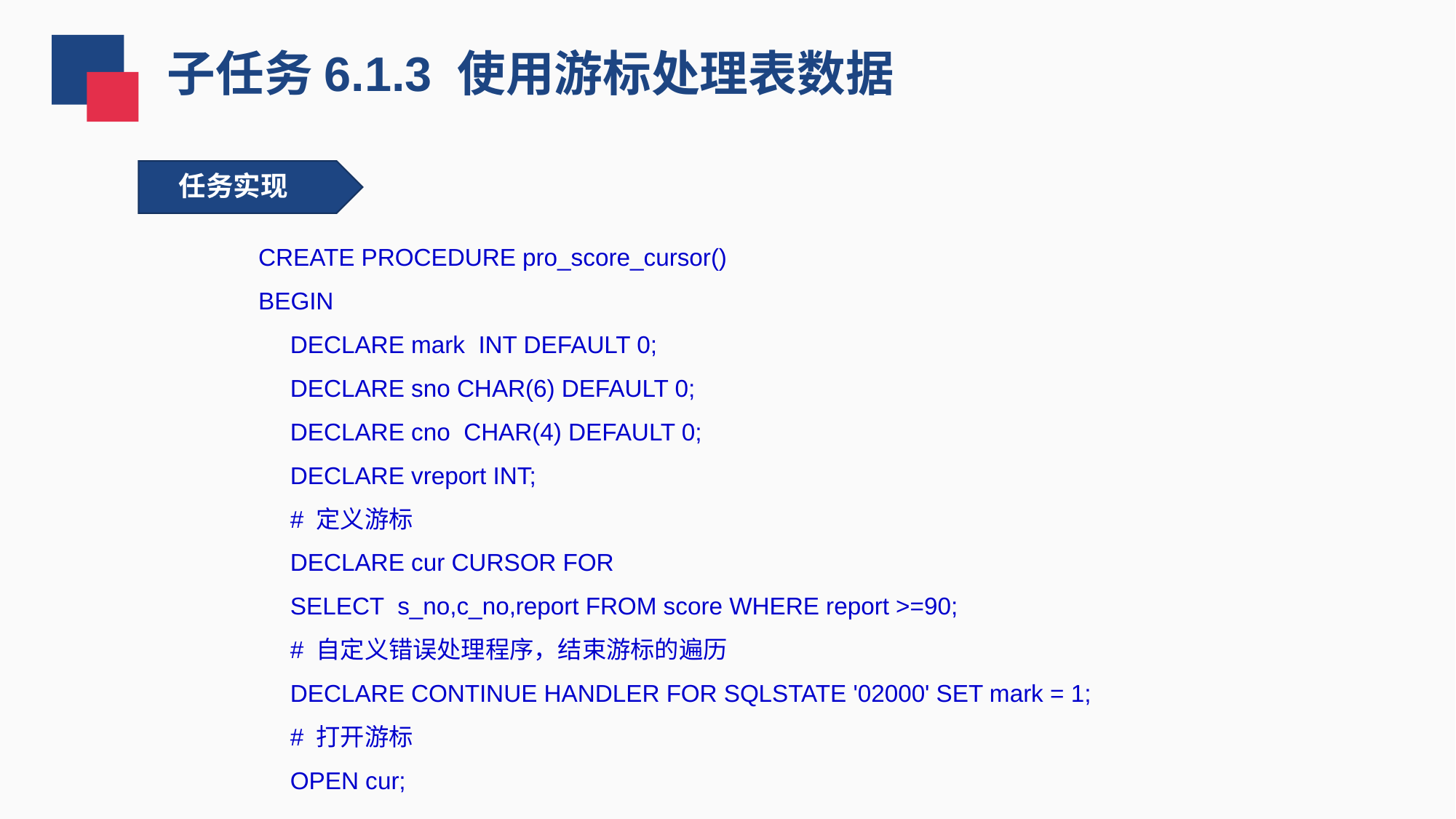

子任务6.1.3 使用游标处理表数据

任务实现
CREATE PROCEDURE pro_score_cursor()
BEGIN
DECLARE mark  INT DEFAULT 0;
DECLARE sno CHAR(6) DEFAULT 0;
DECLARE cno  CHAR(4) DEFAULT 0;
DECLARE vreport INT;
# 定义游标
DECLARE cur CURSOR FOR
SELECT  s_no,c_no,report FROM score WHERE report >=90;
# 自定义错误处理程序，结束游标的遍历
DECLARE CONTINUE HANDLER FOR SQLSTATE '02000' SET mark = 1;
# 打开游标
OPEN cur;